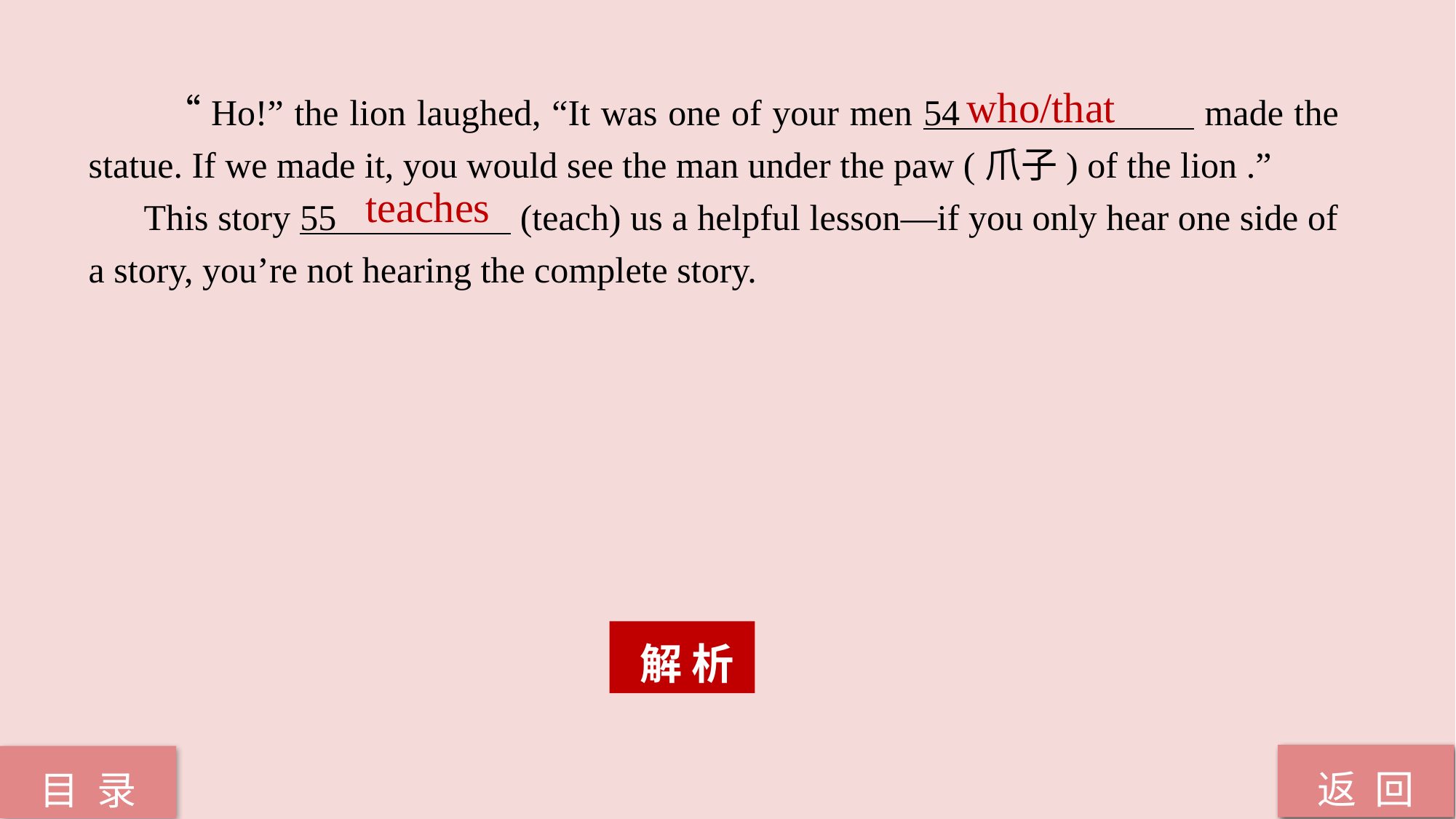

who/that
　　“Ho!” the lion laughed, “It was one of your men 54                       made the statue. If we made it, you would see the man under the paw (爪子) of the lion .”
      This story 55                    (teach) us a helpful lesson—if you only hear one side of a story, you’re not hearing the complete story.
teaches
 解 析
返  回